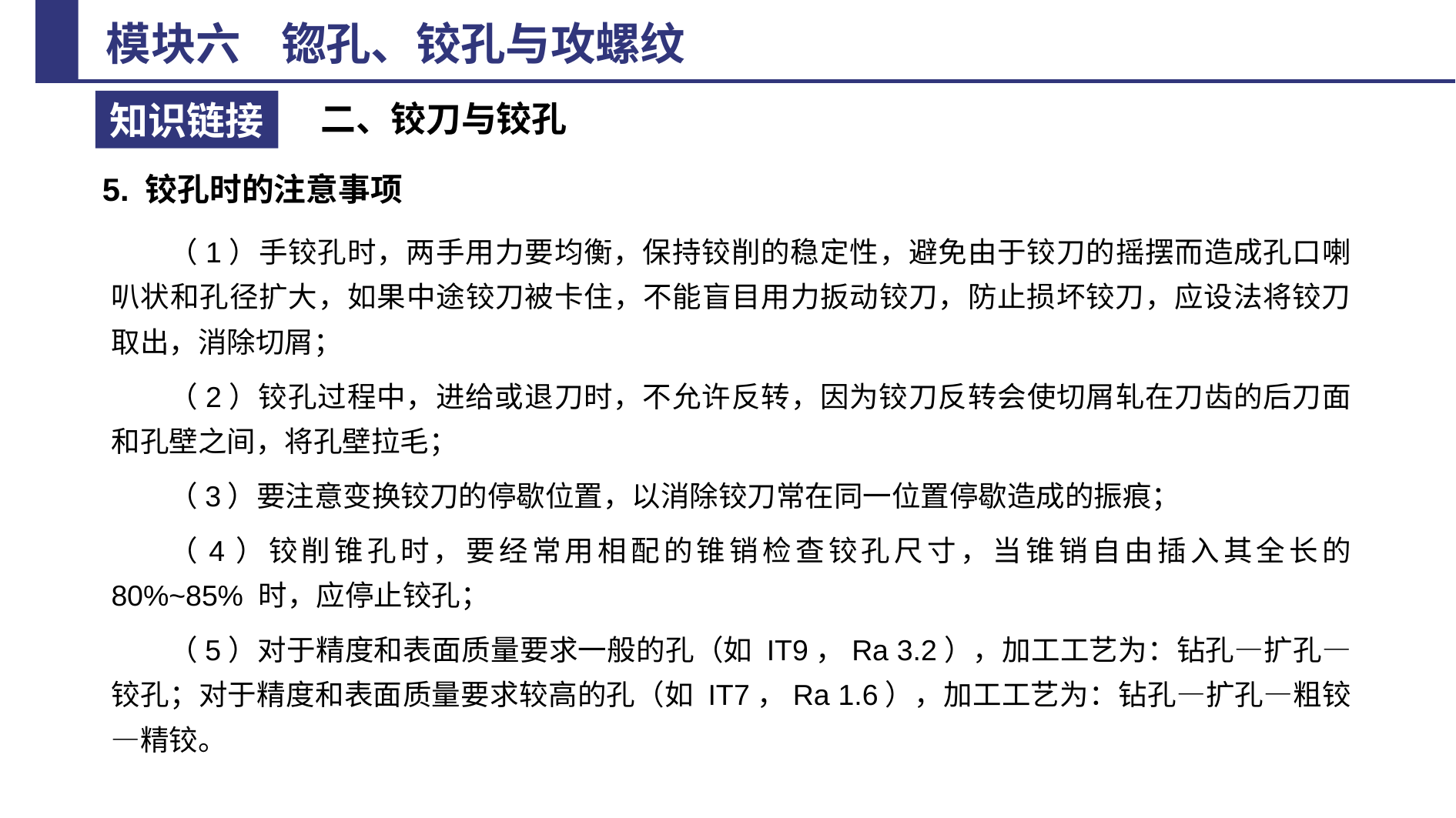

二、铰刀与铰孔
5. 铰孔时的注意事项
（1）手铰孔时，两手用力要均衡，保持铰削的稳定性，避免由于铰刀的摇摆而造成孔口喇叭状和孔径扩大，如果中途铰刀被卡住，不能盲目用力扳动铰刀，防止损坏铰刀，应设法将铰刀取出，消除切屑；
（2）铰孔过程中，进给或退刀时，不允许反转，因为铰刀反转会使切屑轧在刀齿的后刀面和孔壁之间，将孔壁拉毛；
（3）要注意变换铰刀的停歇位置，以消除铰刀常在同一位置停歇造成的振痕；
（4）铰削锥孔时，要经常用相配的锥销检查铰孔尺寸，当锥销自由插入其全长的 80%~85% 时，应停止铰孔；
（5）对于精度和表面质量要求一般的孔（如 IT9，Ra 3.2），加工工艺为：钻孔—扩孔—铰孔；对于精度和表面质量要求较高的孔（如 IT7，Ra 1.6），加工工艺为：钻孔—扩孔—粗铰—精铰。